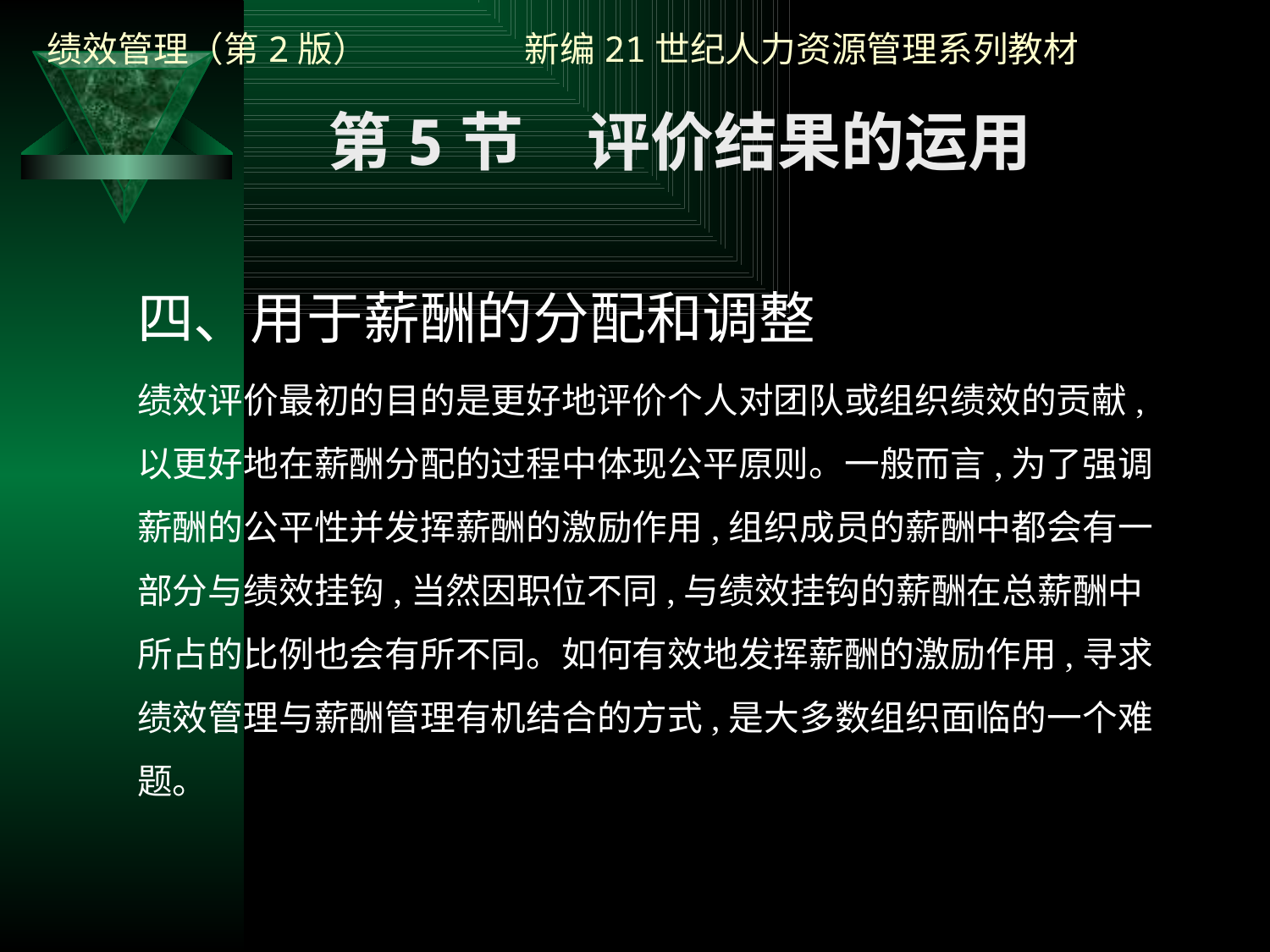

第5节　评价结果的运用
四、用于薪酬的分配和调整
绩效评价最初的目的是更好地评价个人对团队或组织绩效的贡献,以更好地在薪酬分配的过程中体现公平原则。一般而言,为了强调薪酬的公平性并发挥薪酬的激励作用,组织成员的薪酬中都会有一部分与绩效挂钩,当然因职位不同,与绩效挂钩的薪酬在总薪酬中所占的比例也会有所不同。如何有效地发挥薪酬的激励作用,寻求绩效管理与薪酬管理有机结合的方式,是大多数组织面临的一个难题。